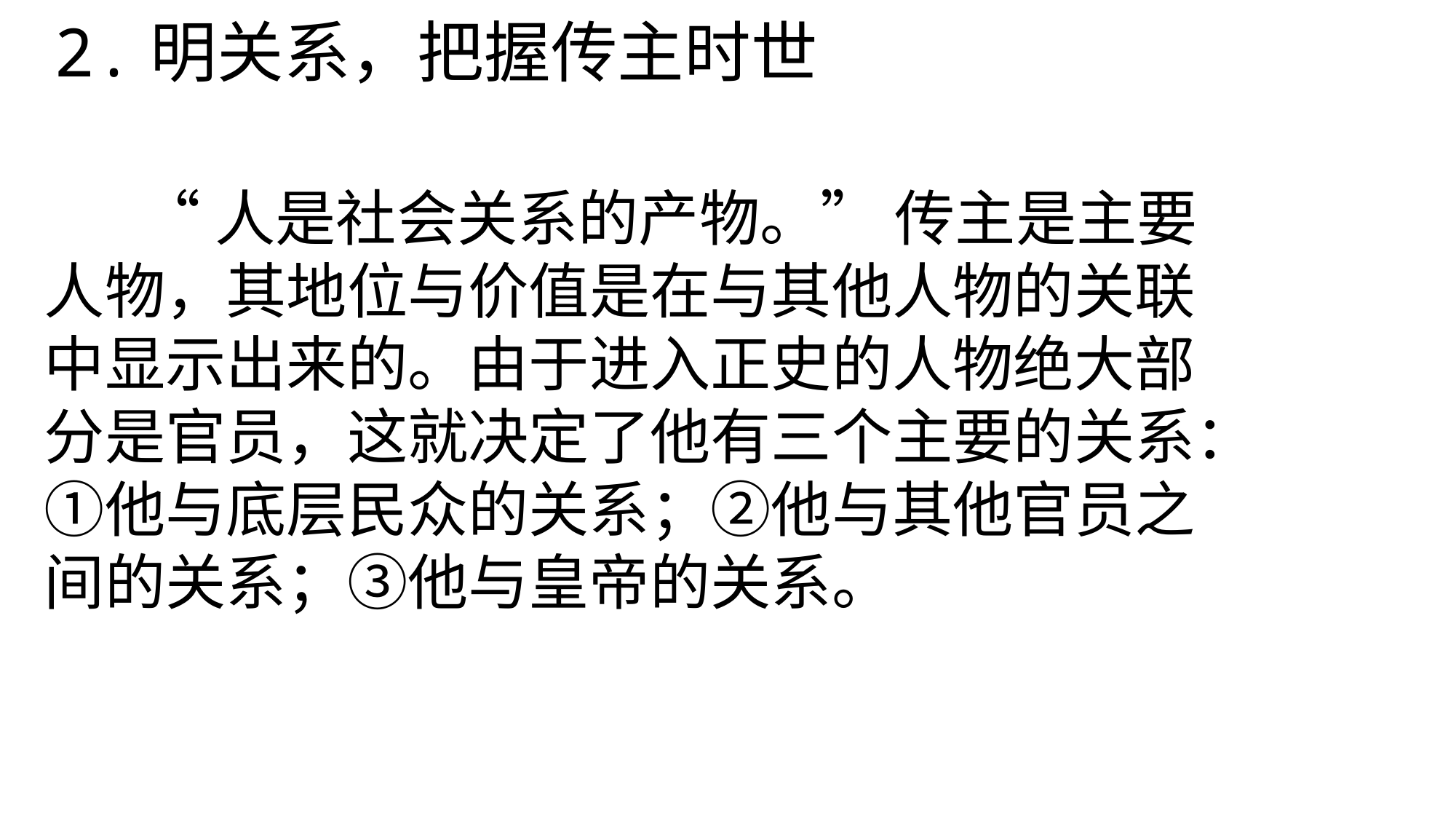

# 2.明关系，把握传主时世
       “人是社会关系的产物。” 传主是主要人物，其地位与价值是在与其他人物的关联中显示出来的。由于进入正史的人物绝大部分是官员，这就决定了他有三个主要的关系：①他与底层民众的关系；②他与其他官员之间的关系；③他与皇帝的关系。